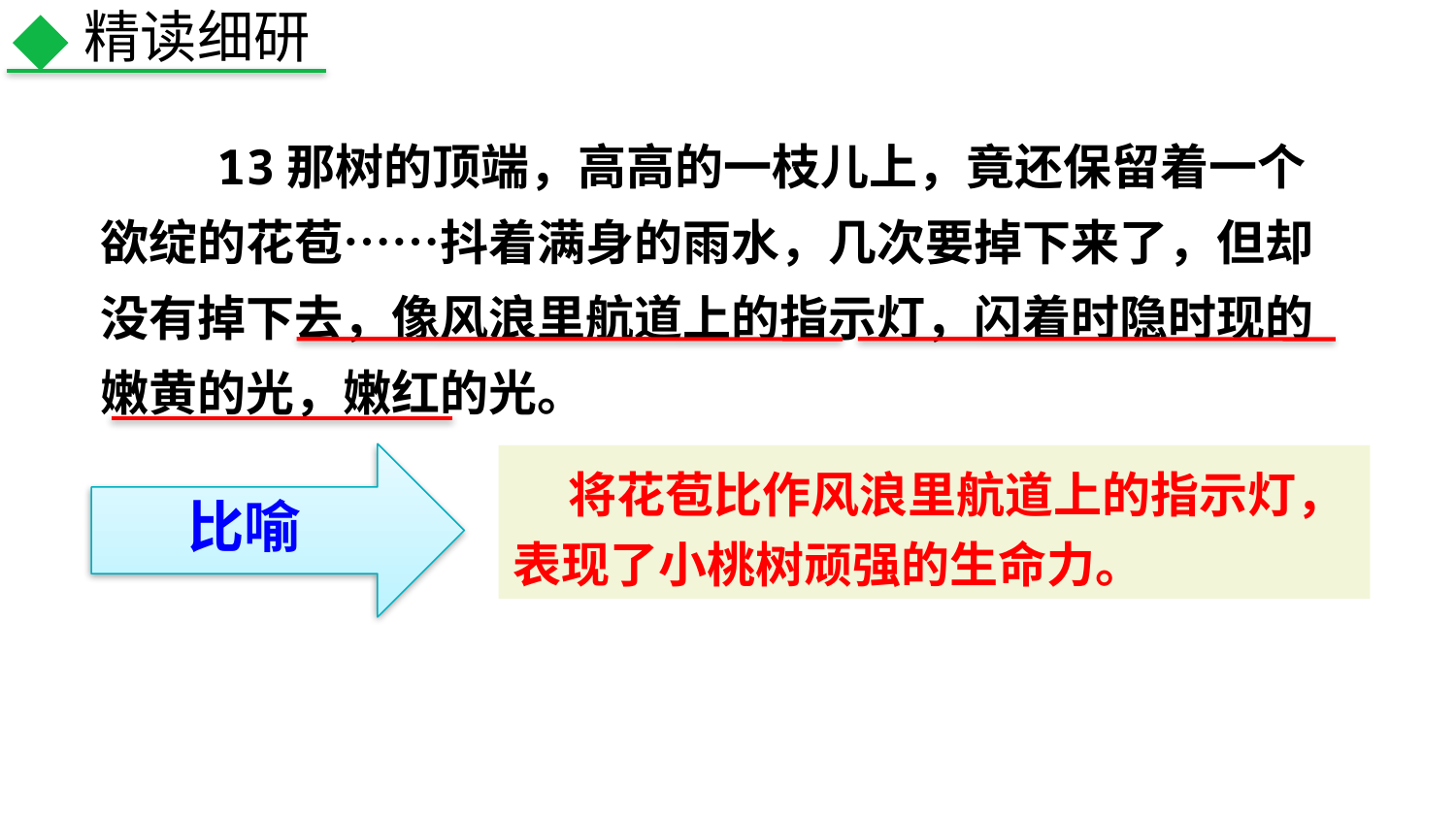

精读细研

    13那树的顶端，高高的一枝儿上，竟还保留着一个欲绽的花苞……抖着满身的雨水，几次要掉下来了，但却没有掉下去，像风浪里航道上的指示灯，闪着时隐时现的嫩黄的光，嫩红的光。

比喻
    将花苞比作风浪里航道上的指示灯，表现了小桃树顽强的生命力。